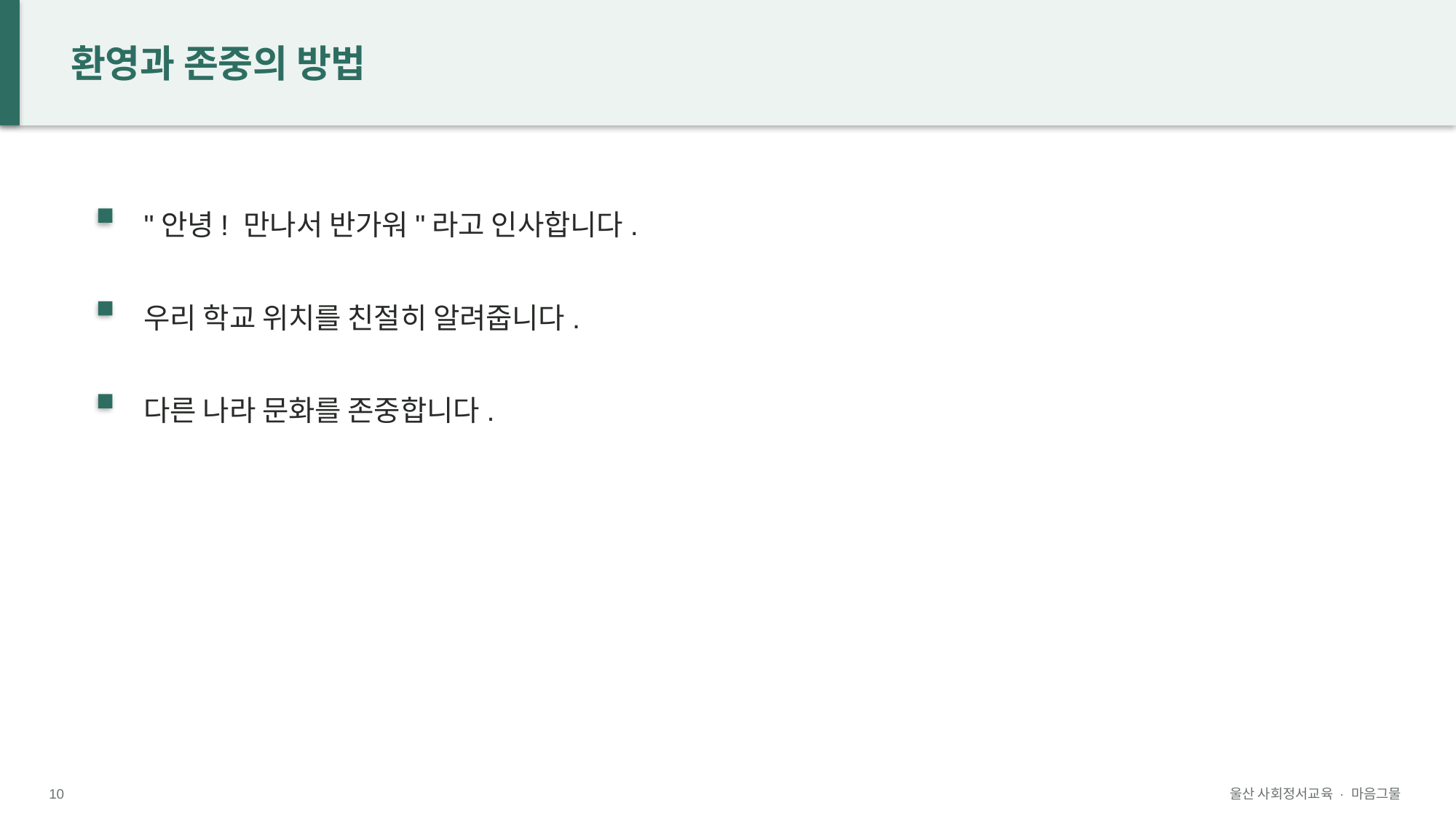

환영과 존중의 방법
"안녕! 만나서 반가워"라고 인사합니다.

우리 학교 위치를 친절히 알려줍니다.

다른 나라 문화를 존중합니다.

10
울산 사회정서교육 · 마음그물